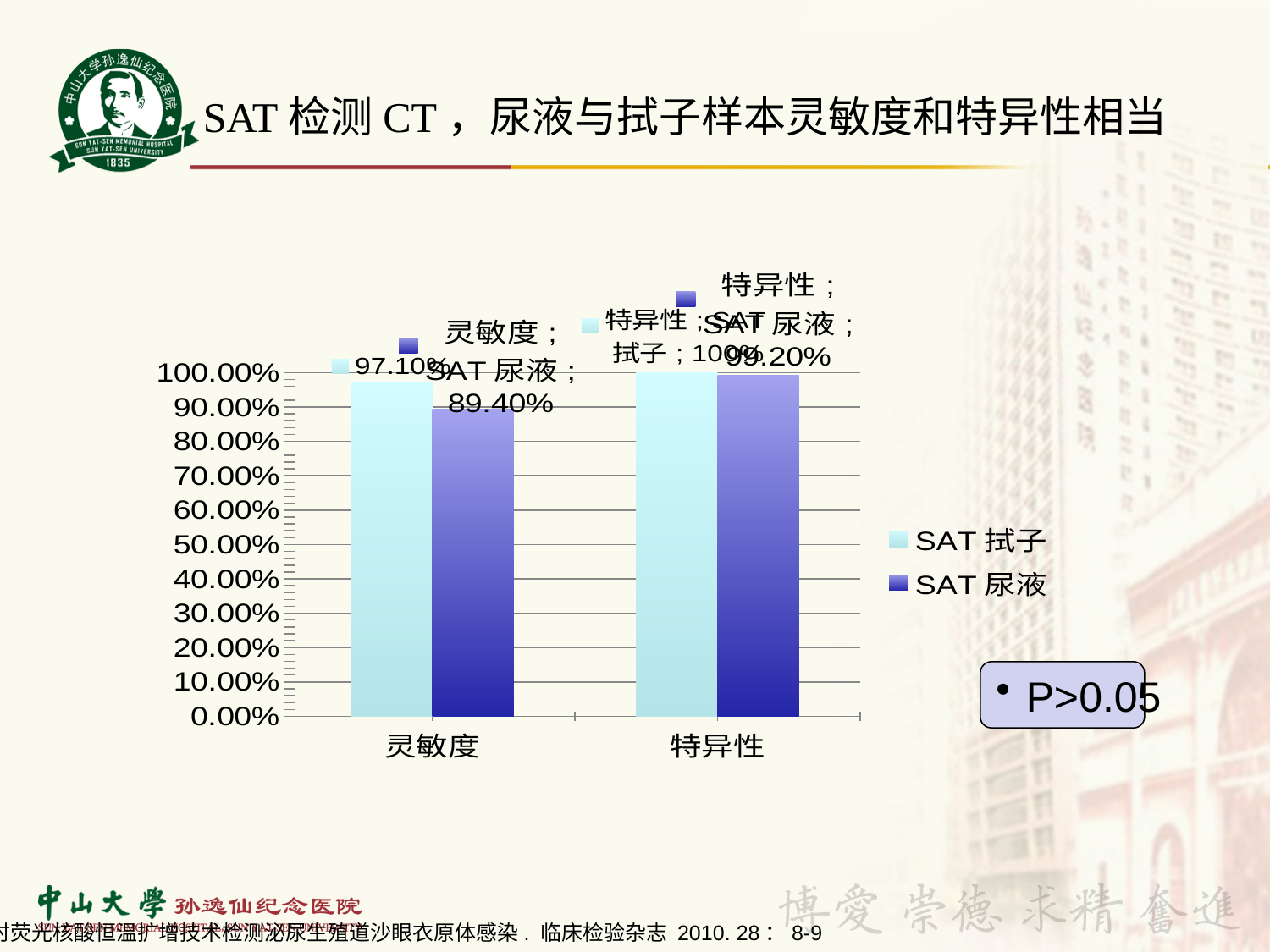

SAT检测CT，尿液与拭子样本灵敏度和特异性相当

### Chart

| Category | SAT拭子 | SAT尿液 |
|---|---|---|
| 灵敏度 | 0.9710000000000014 | 0.894000000000002 |
| 特异性 | 1.0 | 0.992 |
P>0.05
实时荧光核酸恒温扩增技术检测泌尿生殖道沙眼衣原体感染. 临床检验杂志 2010. 28：8-9